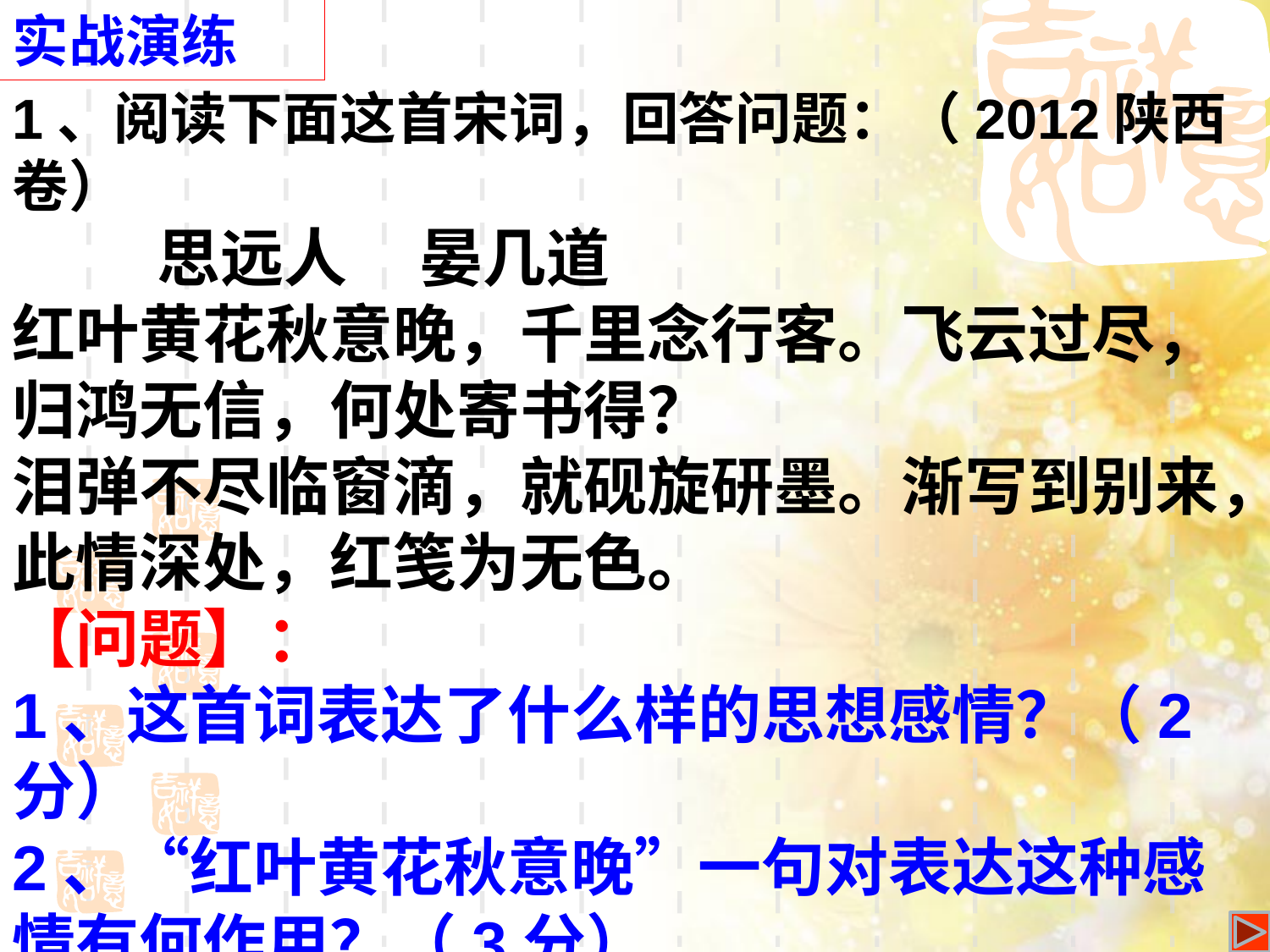

实战演练

1、阅读下面这首宋词，回答问题：（2012陕西卷）
         思远人     晏几道
红叶黄花秋意晚，千里念行客。飞云过尽，归鸿无信，何处寄书得？
泪弹不尽临窗滴，就砚旋研墨。渐写到别来，此情深处，红笺为无色。
【问题】：
1、这首词表达了什么样的思想感情？（2分）
2、“红叶黄花秋意晚”一句对表达这种感情有何作用？（3分）